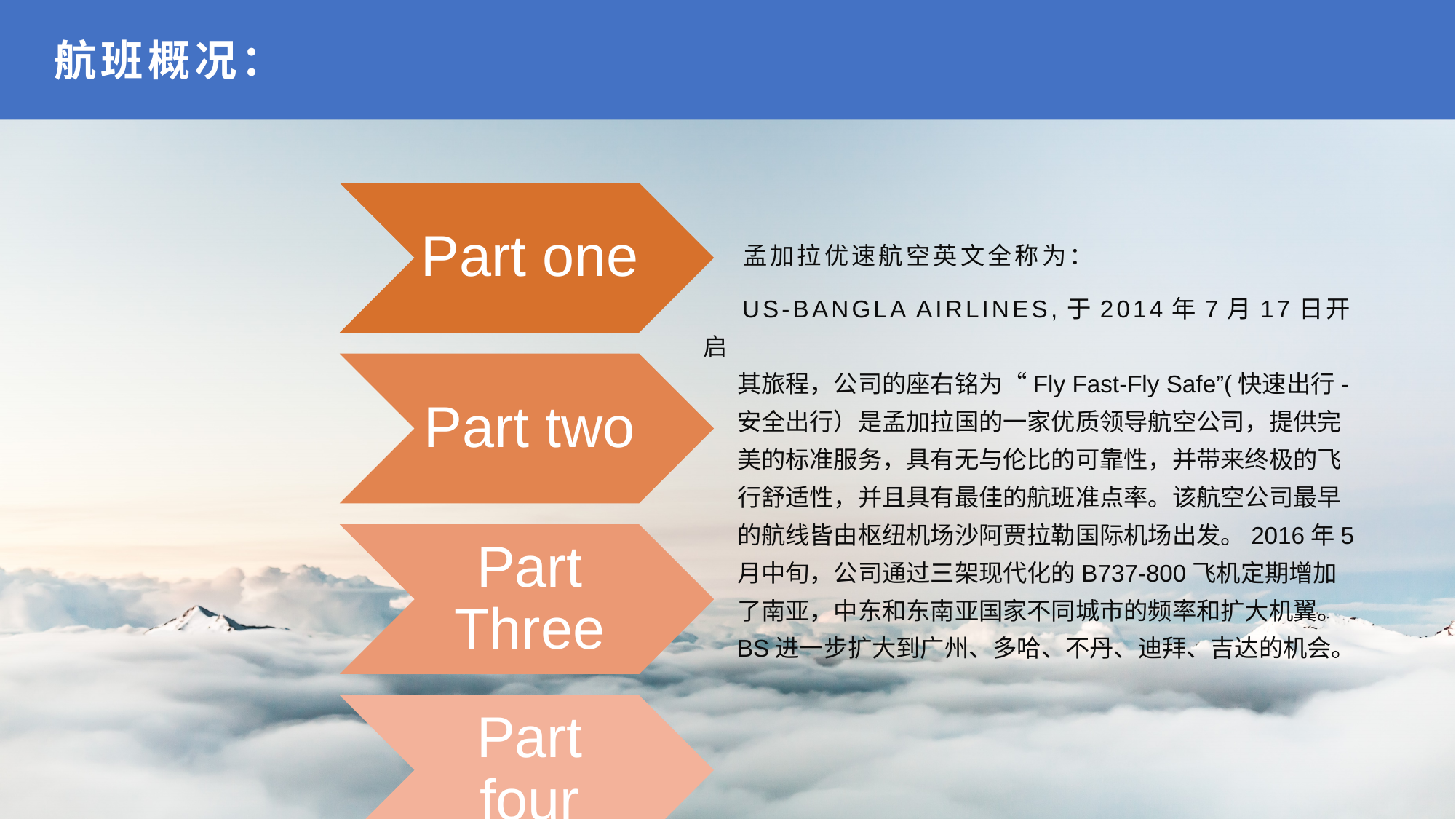

航班概况：
Part one
Part two
Part Three
Part four
    孟加拉优速航空英文全称为：
    US-BANGLA AIRLINES,于2014年7月17日开启
其旅程，公司的座右铭为“Fly Fast-Fly Safe”(快速出行-安全出行）是孟加拉国的一家优质领导航空公司，提供完美的标准服务，具有无与伦比的可靠性，并带来终极的飞行舒适性，并且具有最佳的航班准点率。该航空公司最早的航线皆由枢纽机场沙阿贾拉勒国际机场出发。2016年5月中旬，公司通过三架现代化的B737-800飞机定期增加了南亚，中东和东南亚国家不同城市的频率和扩大机翼。BS进一步扩大到广州、多哈、不丹、迪拜、吉达的机会。